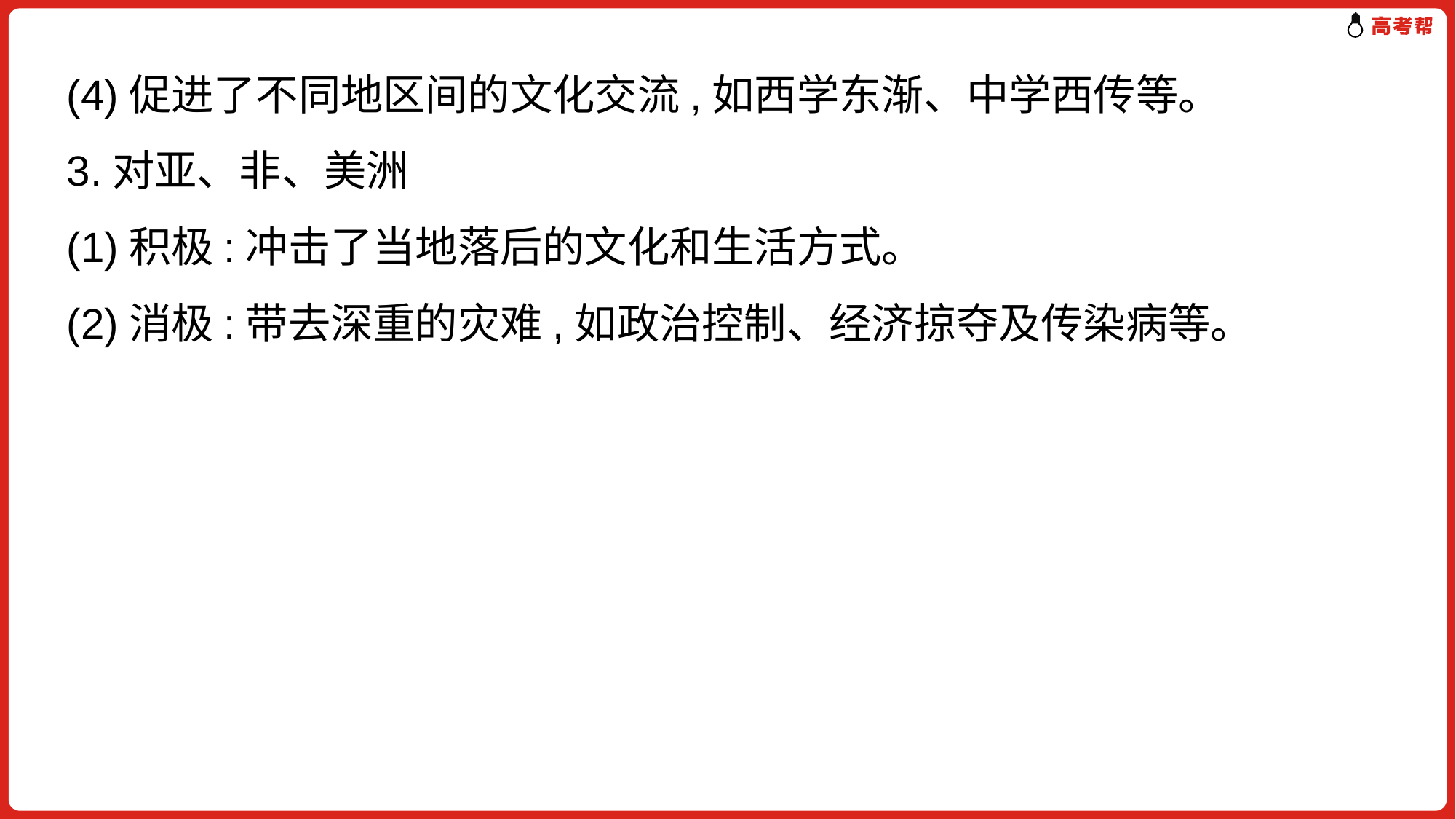

(4)促进了不同地区间的文化交流,如西学东渐、中学西传等。
3.对亚、非、美洲
(1)积极:冲击了当地落后的文化和生活方式。
(2)消极:带去深重的灾难,如政治控制、经济掠夺及传染病等。